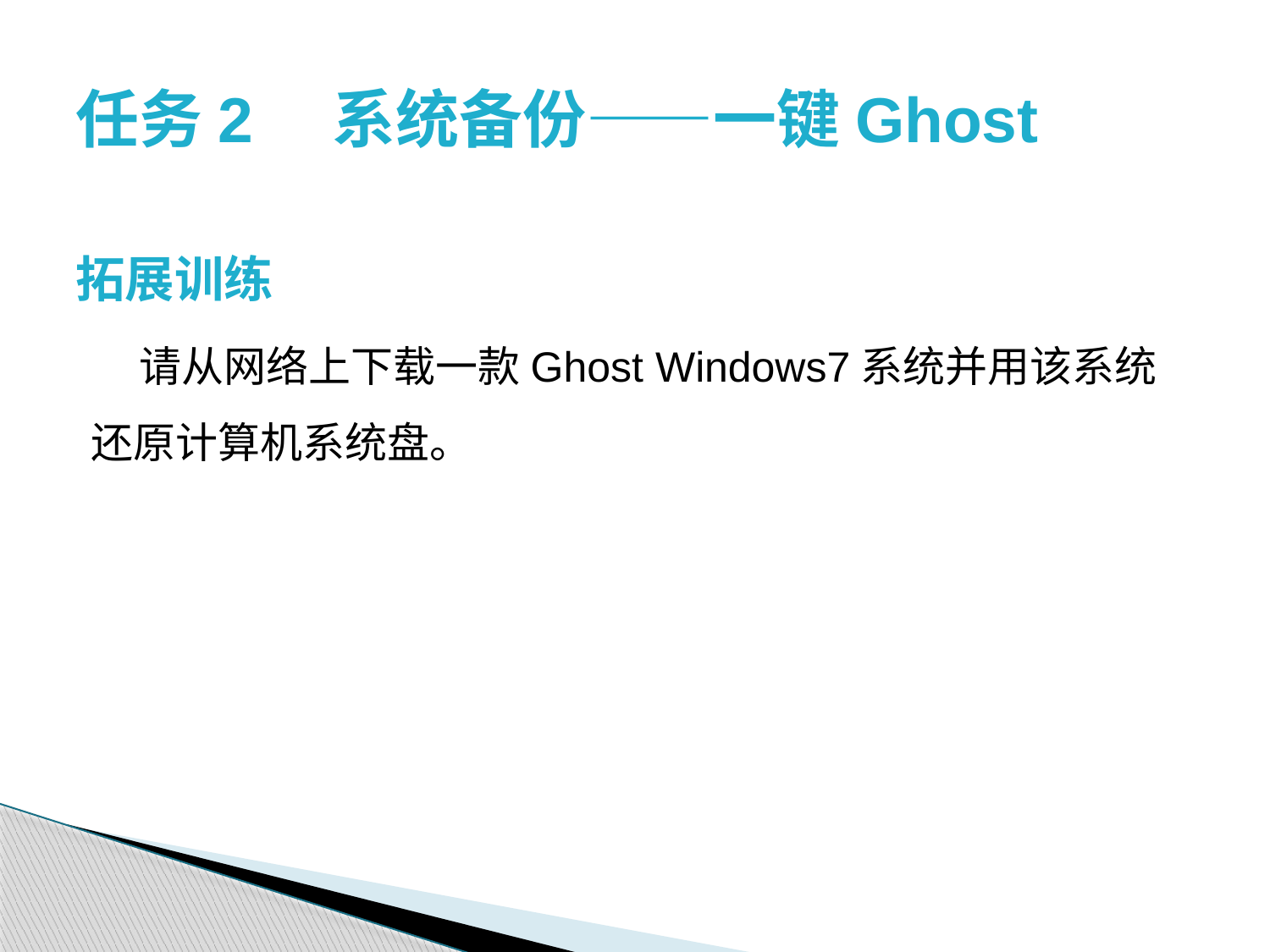

# 任务2　系统备份——一键Ghost
拓展训练
    请从网络上下载一款Ghost Windows7系统并用该系统还原计算机系统盘。